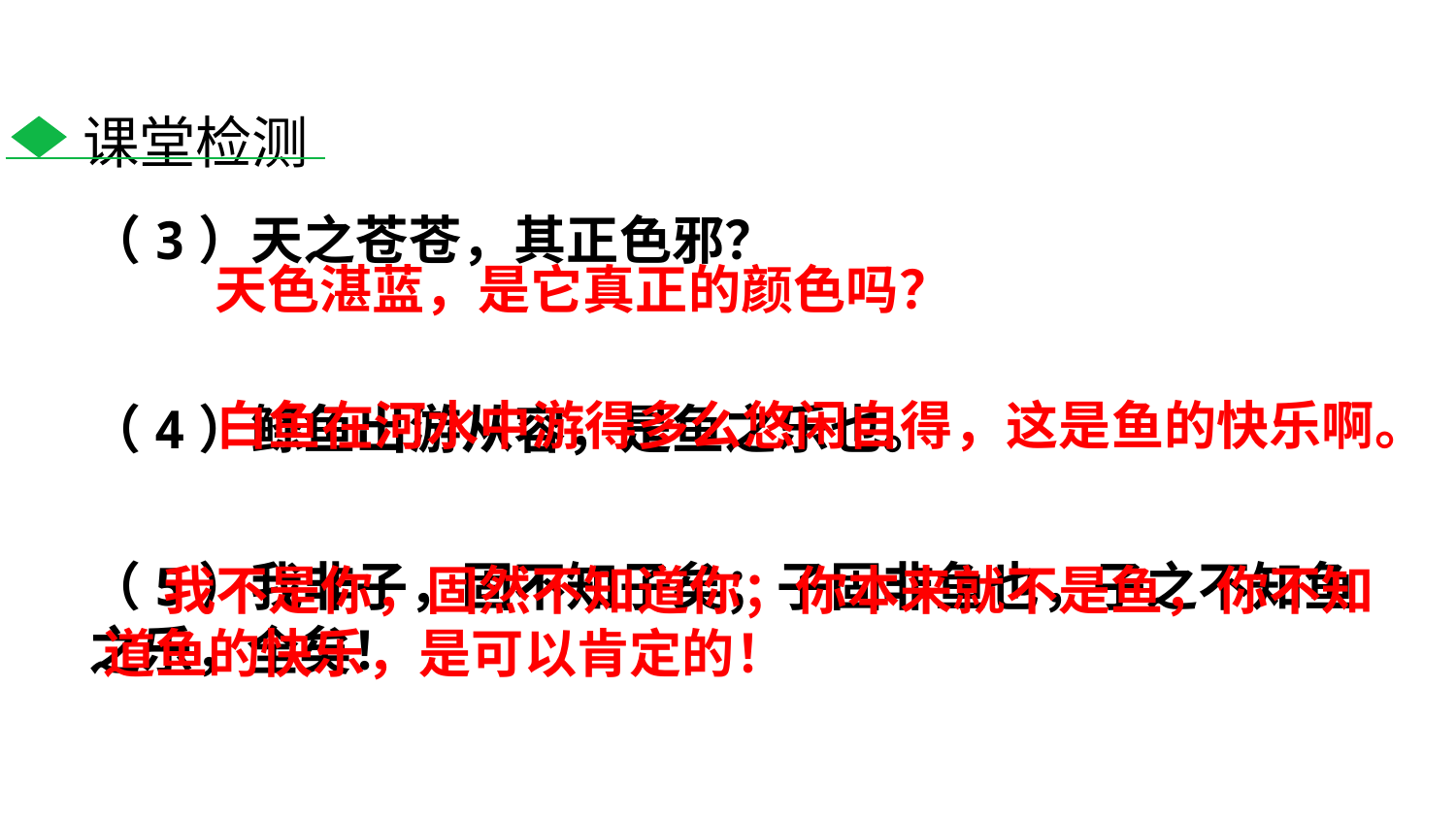

课堂检测

（3）天之苍苍，其正色邪？

（4）鲦鱼出游从容，是鱼之乐也。

（5）我非子，固不知子矣；子固非鱼也，子之不知鱼之乐，全矣！
天色湛蓝，是它真正的颜色吗？
白鱼在河水中游得多么悠闲自得，这是鱼的快乐啊。
    我不是你，固然不知道你；你本来就不是鱼，你不知道鱼的快乐，是可以肯定的！